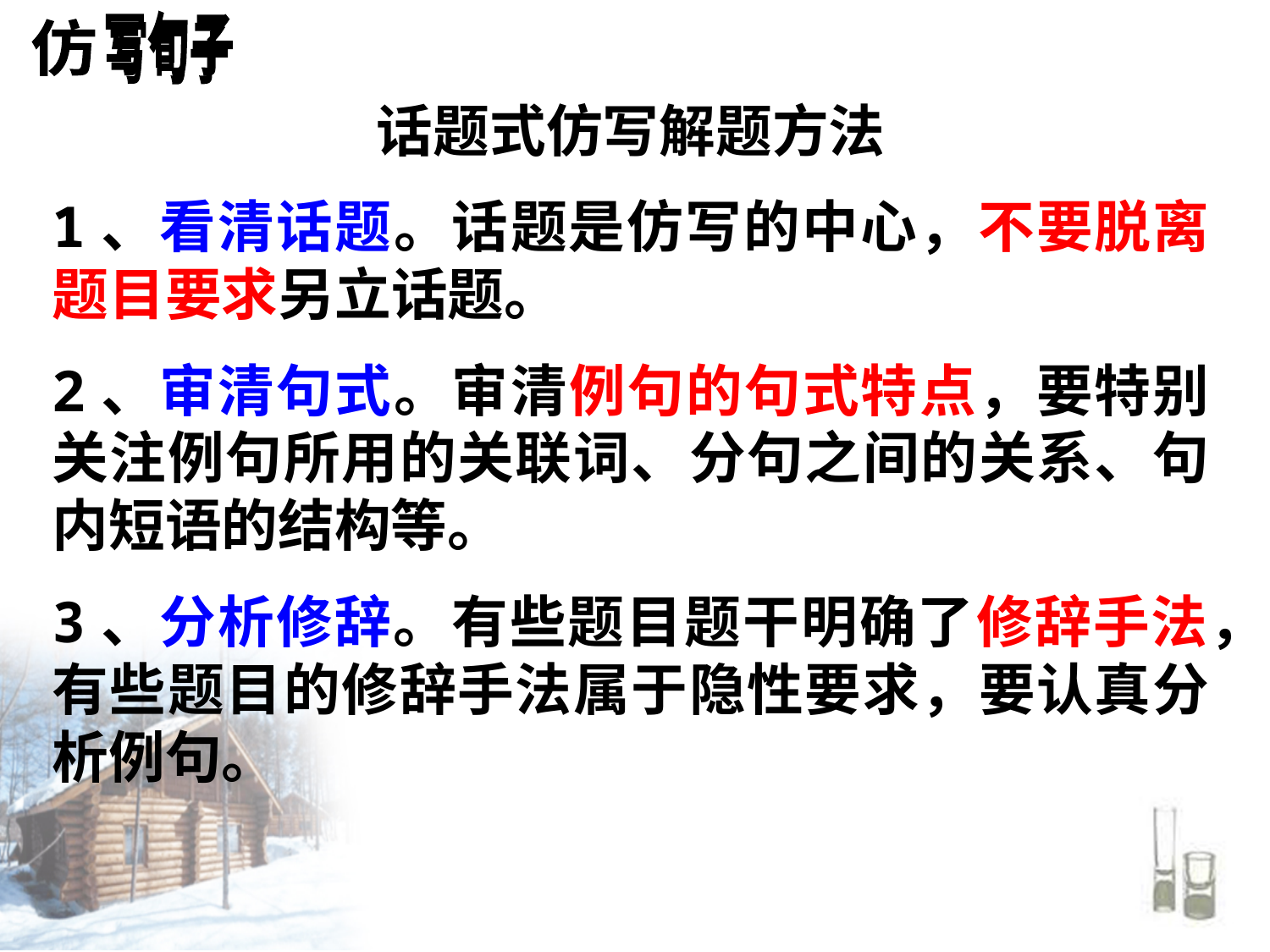

话题式仿写解题方法
1、看清话题。话题是仿写的中心，不要脱离题目要求另立话题。
2、审清句式。审清例句的句式特点，要特别关注例句所用的关联词、分句之间的关系、句内短语的结构等。
3、分析修辞。有些题目题干明确了修辞手法，有些题目的修辞手法属于隐性要求，要认真分析例句。